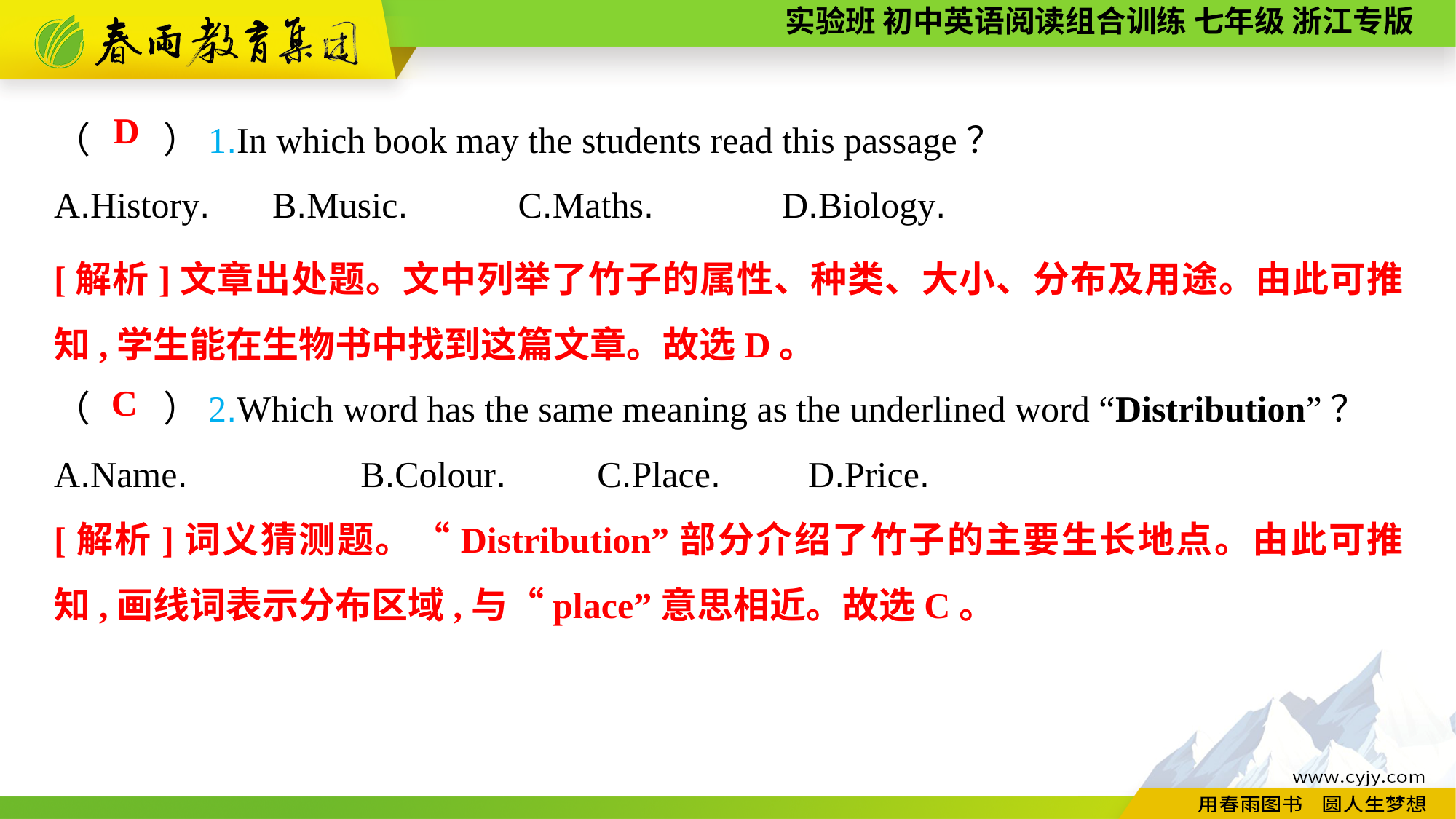

（　　）1.In which book may the students read this passage？
A.History.	B.Music.	   C.Maths.	        D.Biology.
D
[解析]文章出处题。文中列举了竹子的属性、种类、大小、分布及用途。由此可推知,学生能在生物书中找到这篇文章。故选D。
（　　）2.Which word has the same meaning as the underlined word “Distribution”？
A.Name.                   B.Colour.          C.Place.         D.Price.
C
[解析]词义猜测题。“Distribution”部分介绍了竹子的主要生长地点。由此可推知,画线词表示分布区域,与“place”意思相近。故选C。